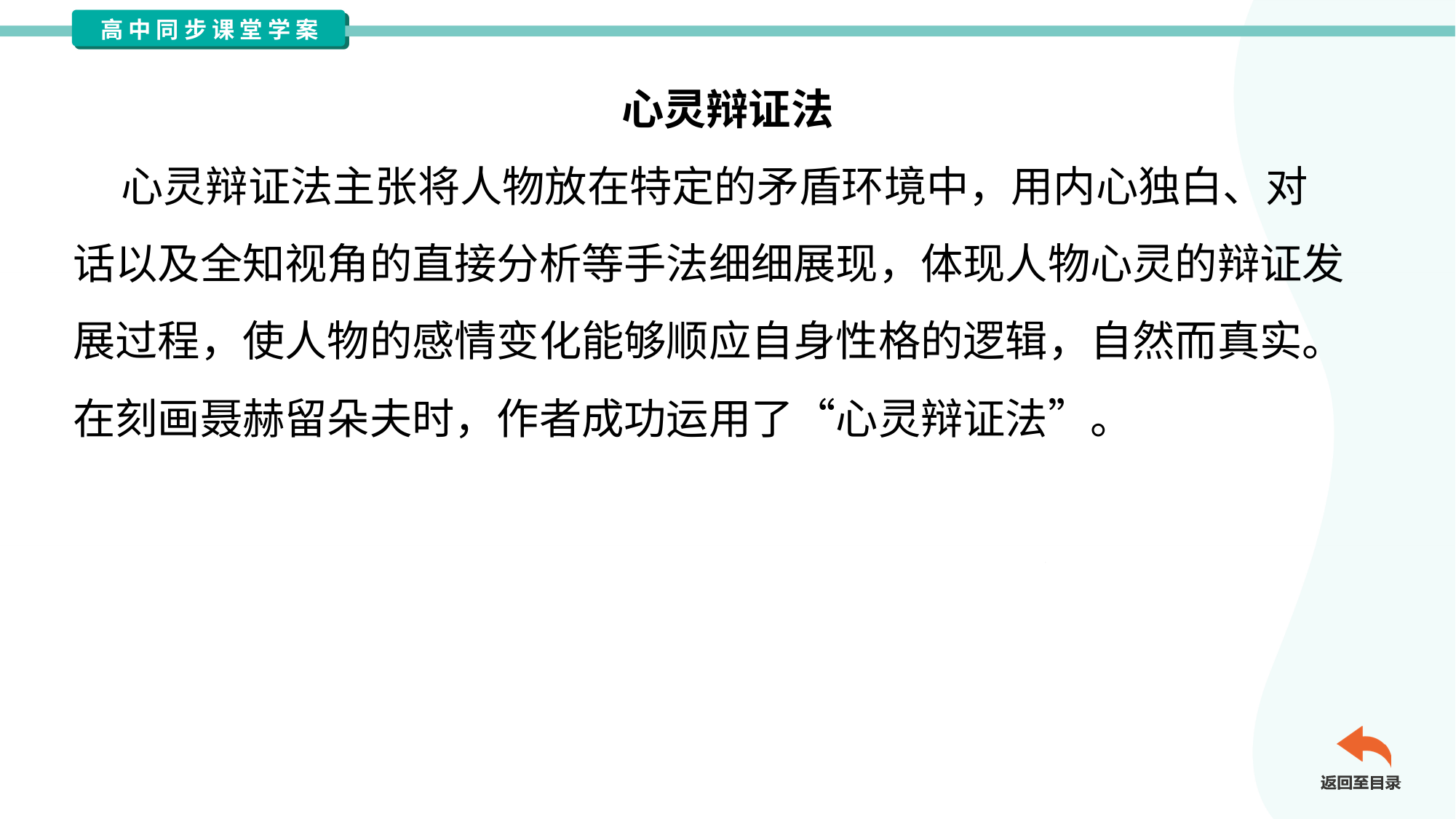

心灵辩证法
    心灵辩证法主张将人物放在特定的矛盾环境中，用内心独白、对
话以及全知视角的直接分析等手法细细展现，体现人物心灵的辩证发
展过程，使人物的感情变化能够顺应自身性格的逻辑，自然而真实。
在刻画聂赫留朵夫时，作者成功运用了“心灵辩证法”。